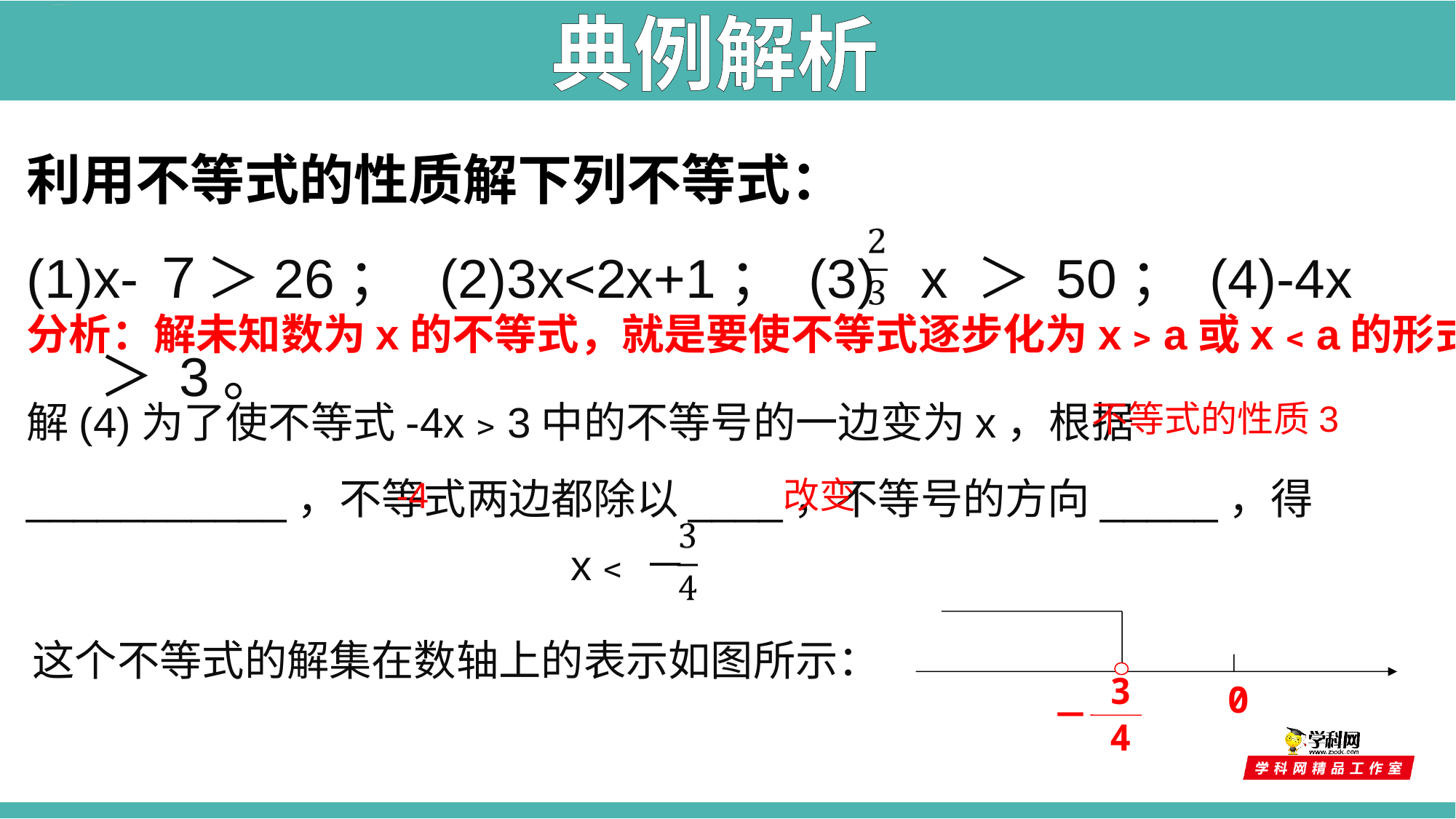

典例解析
利用不等式的性质解下列不等式：
(1)x-７＞26；  (2)3x<2x+1； (3)   x ＞ 50； (4)-4x ＞ 3。

分析：解未知数为x的不等式，就是要使不等式逐步化为x﹥a或x﹤a的形式。
解(4)为了使不等式-4x﹥3中的不等号的一边变为x，根据___________，不等式两边都除以____，不等号的方向_____，得
不等式的性质3
改变
-4

x﹤－

3

0
－
4

这个不等式的解集在数轴上的表示如图所示：